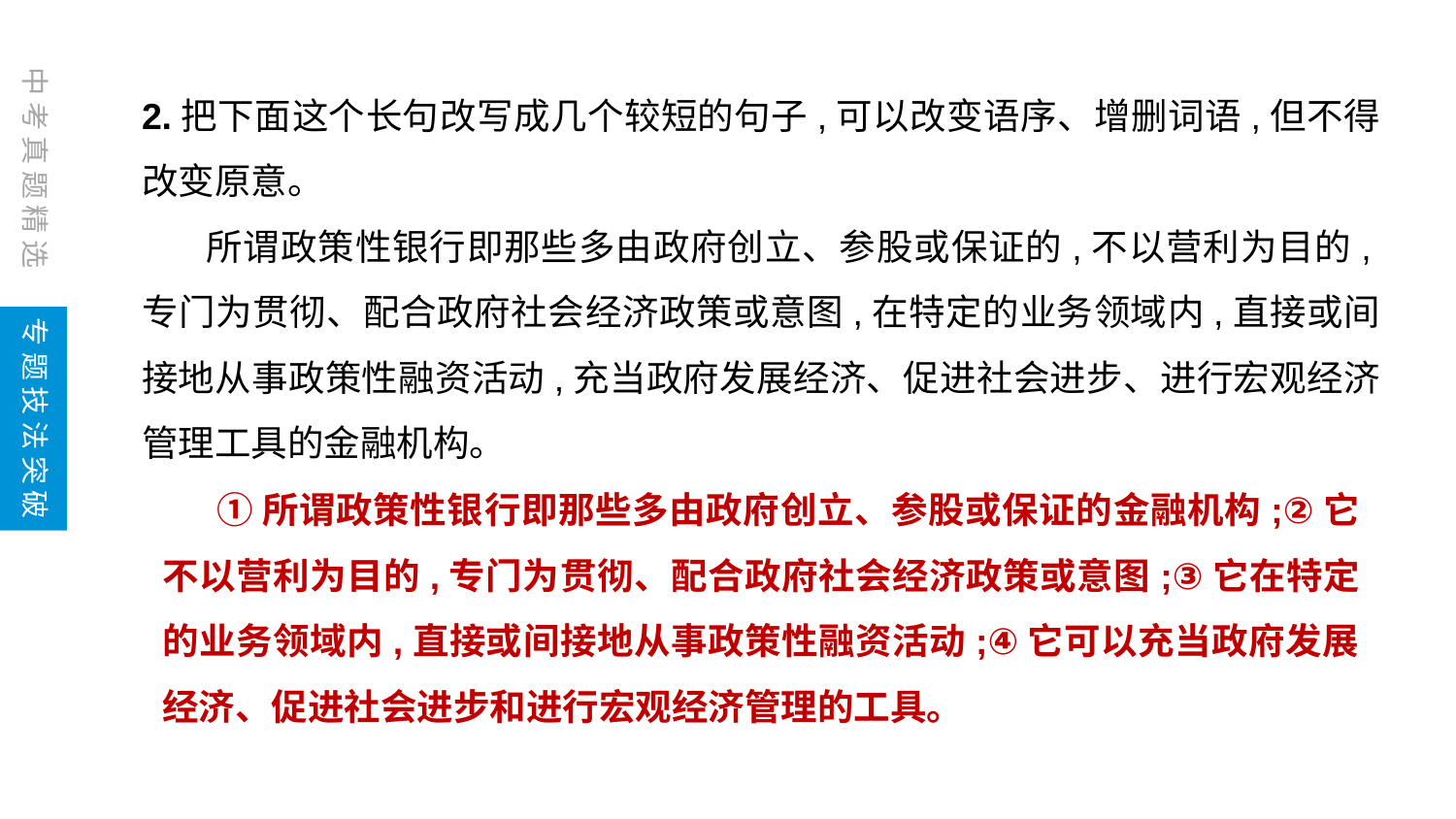

中考真题精选
2.把下面这个长句改写成几个较短的句子,可以改变语序、增删词语,但不得改变原意。
      所谓政策性银行即那些多由政府创立、参股或保证的,不以营利为目的,专门为贯彻、配合政府社会经济政策或意图,在特定的业务领域内,直接或间接地从事政策性融资活动,充当政府发展经济、促进社会进步、进行宏观经济管理工具的金融机构。

专题技法突破
      ①所谓政策性银行即那些多由政府创立、参股或保证的金融机构;②它不以营利为目的,专门为贯彻、配合政府社会经济政策或意图;③它在特定的业务领域内,直接或间接地从事政策性融资活动;④它可以充当政府发展经济、促进社会进步和进行宏观经济管理的工具。